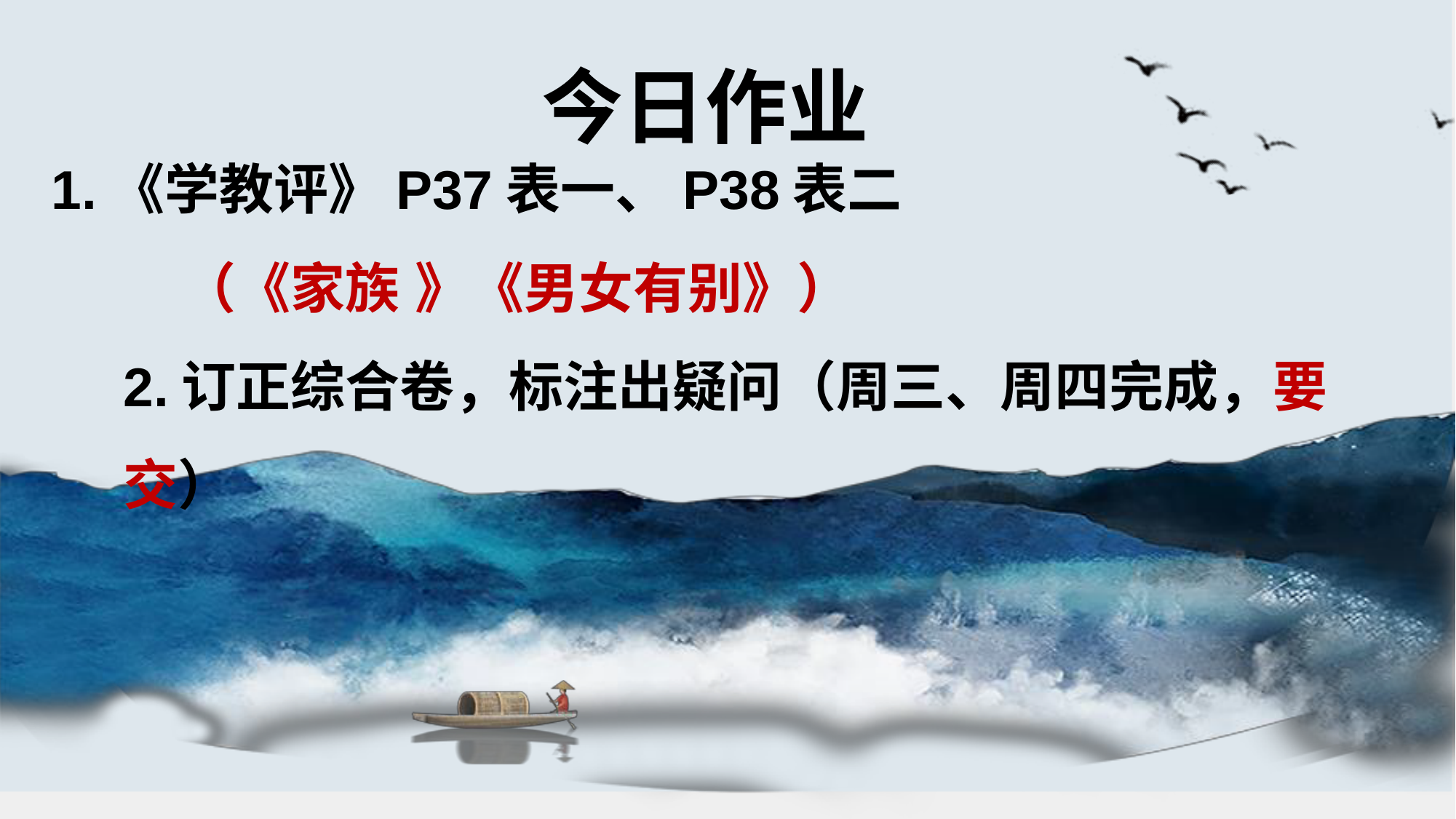

今日作业
    1.《学教评》P37表一、P38表二
   （《家族 》《男女有别》）
2.订正综合卷，标注出疑问（周三、周四完成，要交）